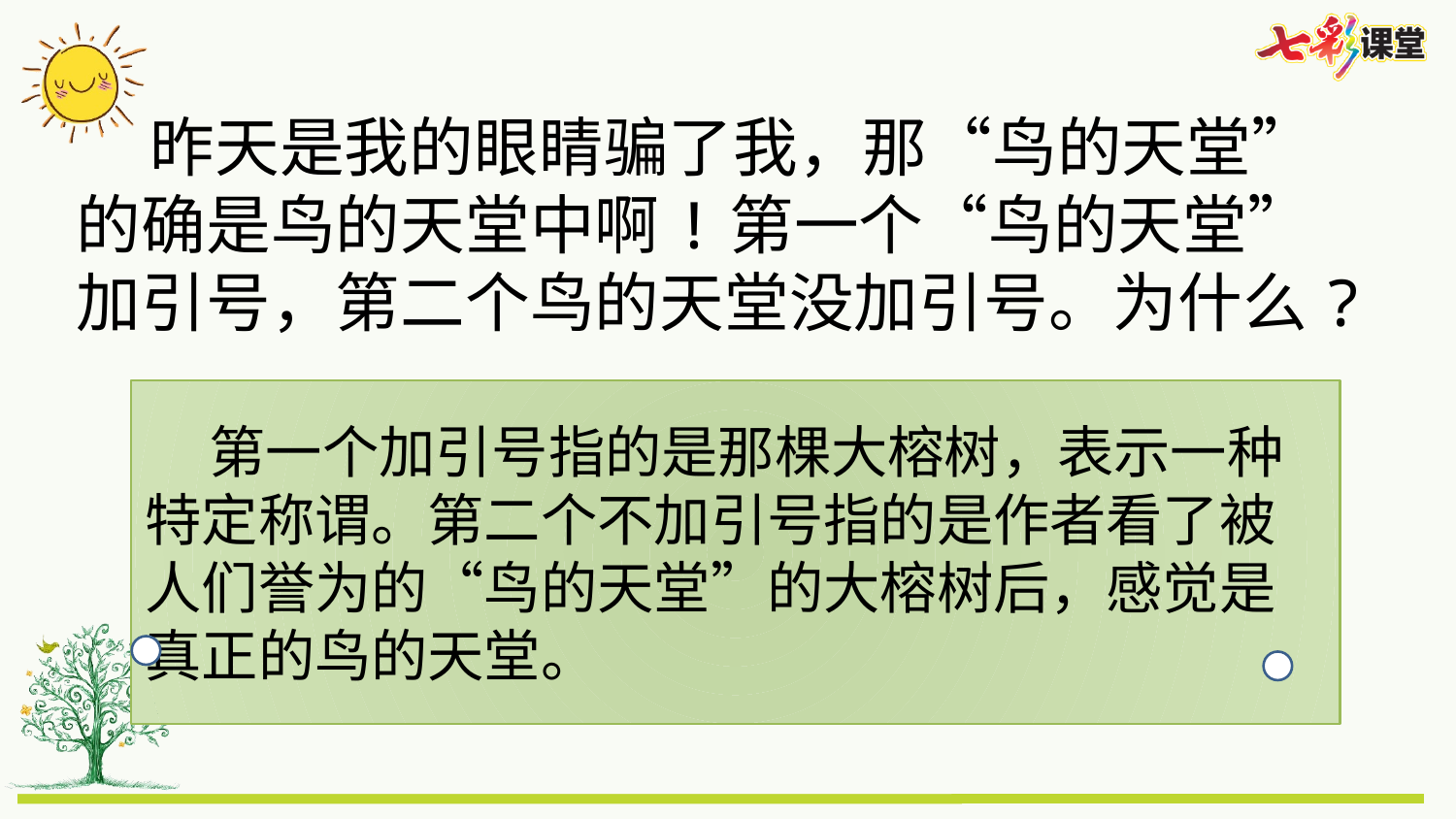

昨天是我的眼睛骗了我，那“鸟的天堂”的确是鸟的天堂中啊!第一个“鸟的天堂”加引号，第二个鸟的天堂没加引号。为什么?
    第一个加引号指的是那棵大榕树，表示一种特定称谓。第二个不加引号指的是作者看了被人们誉为的“鸟的天堂”的大榕树后，感觉是真正的鸟的天堂。